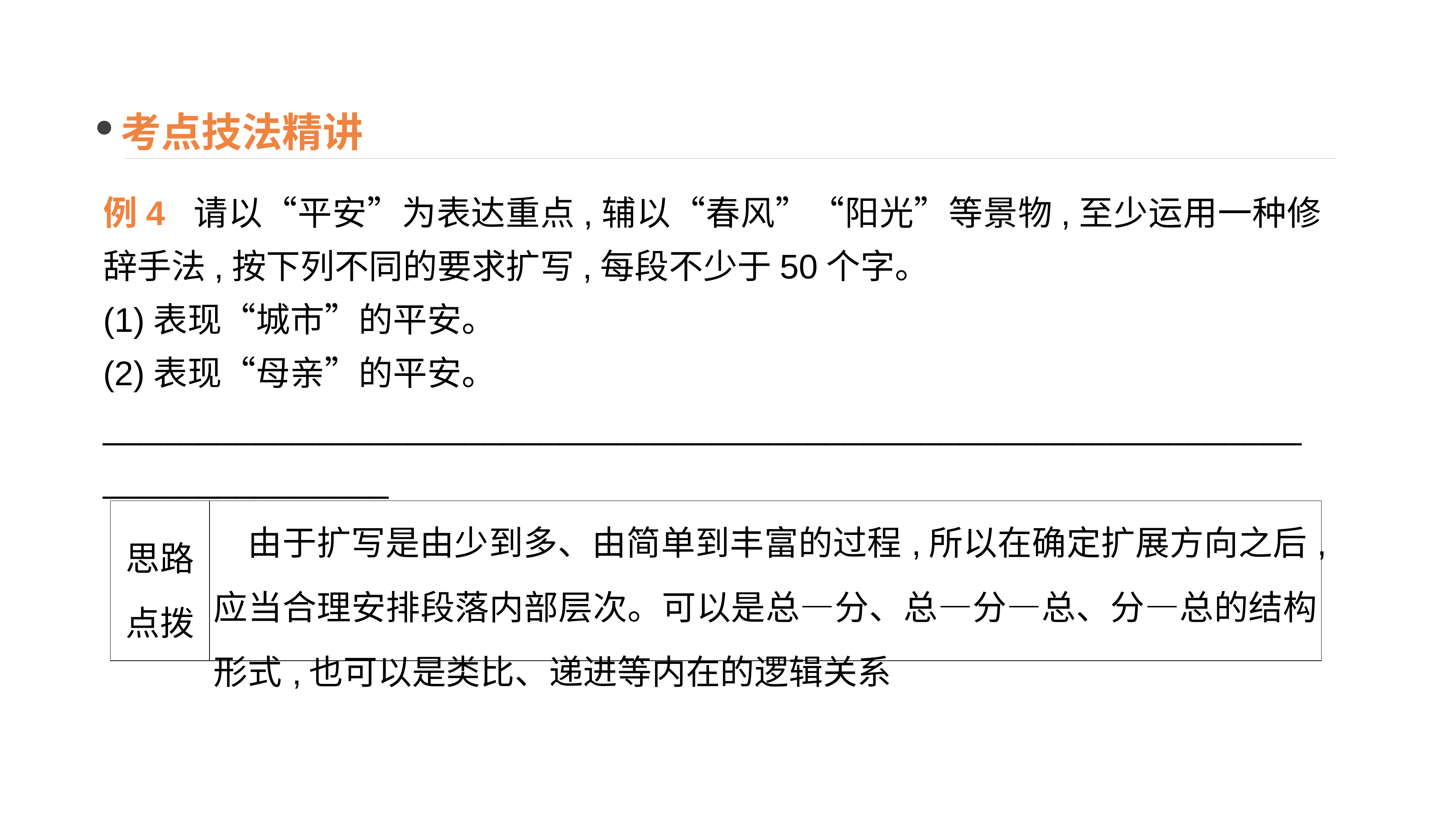

考点技法精讲

例4  请以“平安”为表达重点,辅以“春风”“阳光”等景物,至少运用一种修辞手法,按下列不同的要求扩写,每段不少于50个字。
(1)表现“城市”的平安。
(2)表现“母亲”的平安。
______________________________________________________________________________
| 思路 点拨 | 由于扩写是由少到多、由简单到丰富的过程,所以在确定扩展方向之后,应当合理安排段落内部层次。可以是总—分、总—分—总、分—总的结构形式,也可以是类比、递进等内在的逻辑关系 |
| --- | --- |